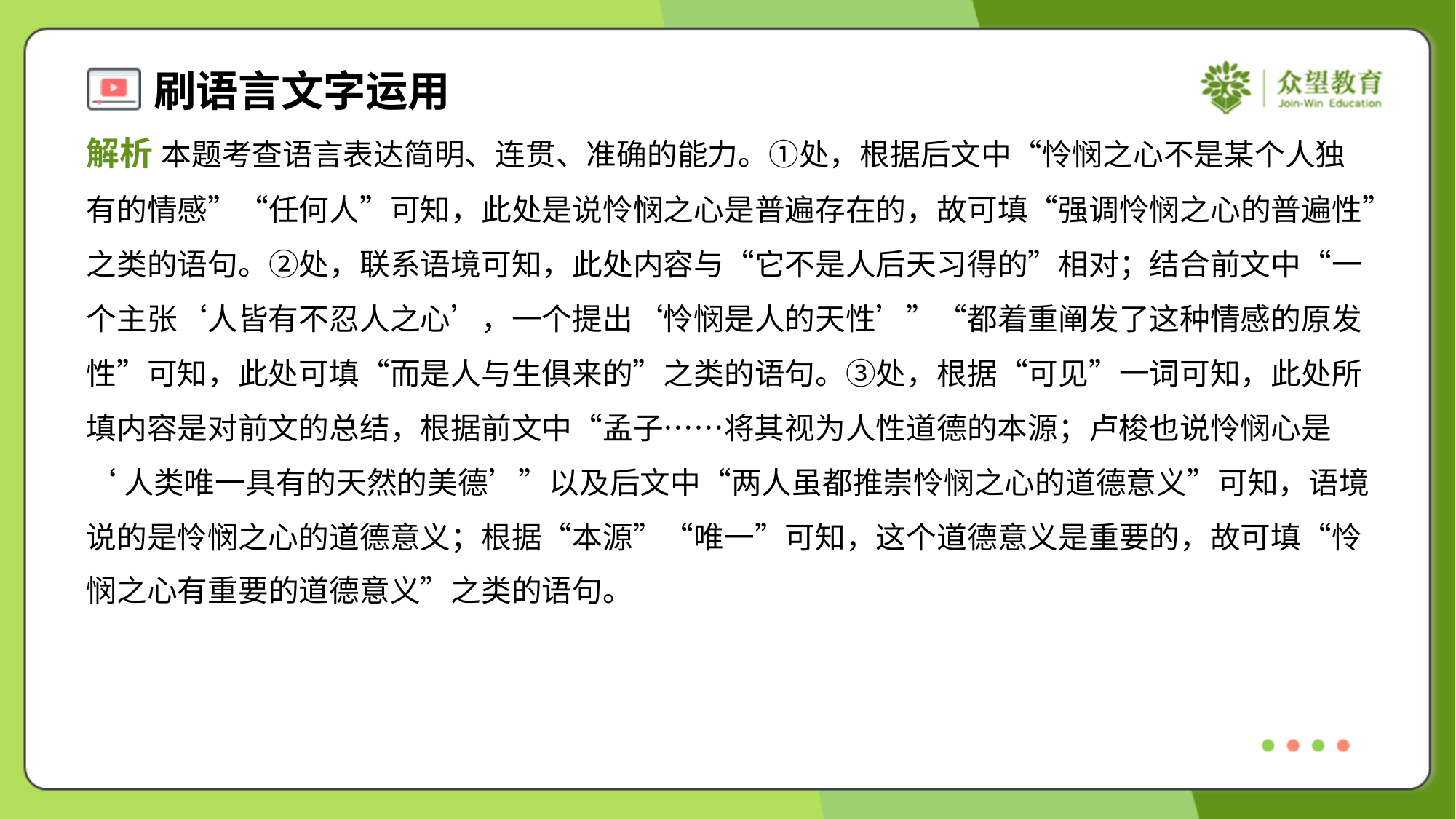

解析 本题考查语言表达简明、连贯、准确的能力。①处，根据后文中“怜悯之心不是某个人独
有的情感”“任何人”可知，此处是说怜悯之心是普遍存在的，故可填“强调怜悯之心的普遍性”
之类的语句。②处，联系语境可知，此处内容与“它不是人后天习得的”相对；结合前文中“一
个主张‘人皆有不忍人之心’，一个提出‘怜悯是人的天性’”“都着重阐发了这种情感的原发
性”可知，此处可填“而是人与生俱来的”之类的语句。③处，根据“可见”一词可知，此处所
填内容是对前文的总结，根据前文中“孟子……将其视为人性道德的本源；卢梭也说怜悯心是
‘人类唯一具有的天然的美德’”以及后文中“两人虽都推崇怜悯之心的道德意义”可知，语境
说的是怜悯之心的道德意义；根据“本源”“唯一”可知，这个道德意义是重要的，故可填“怜
悯之心有重要的道德意义”之类的语句。